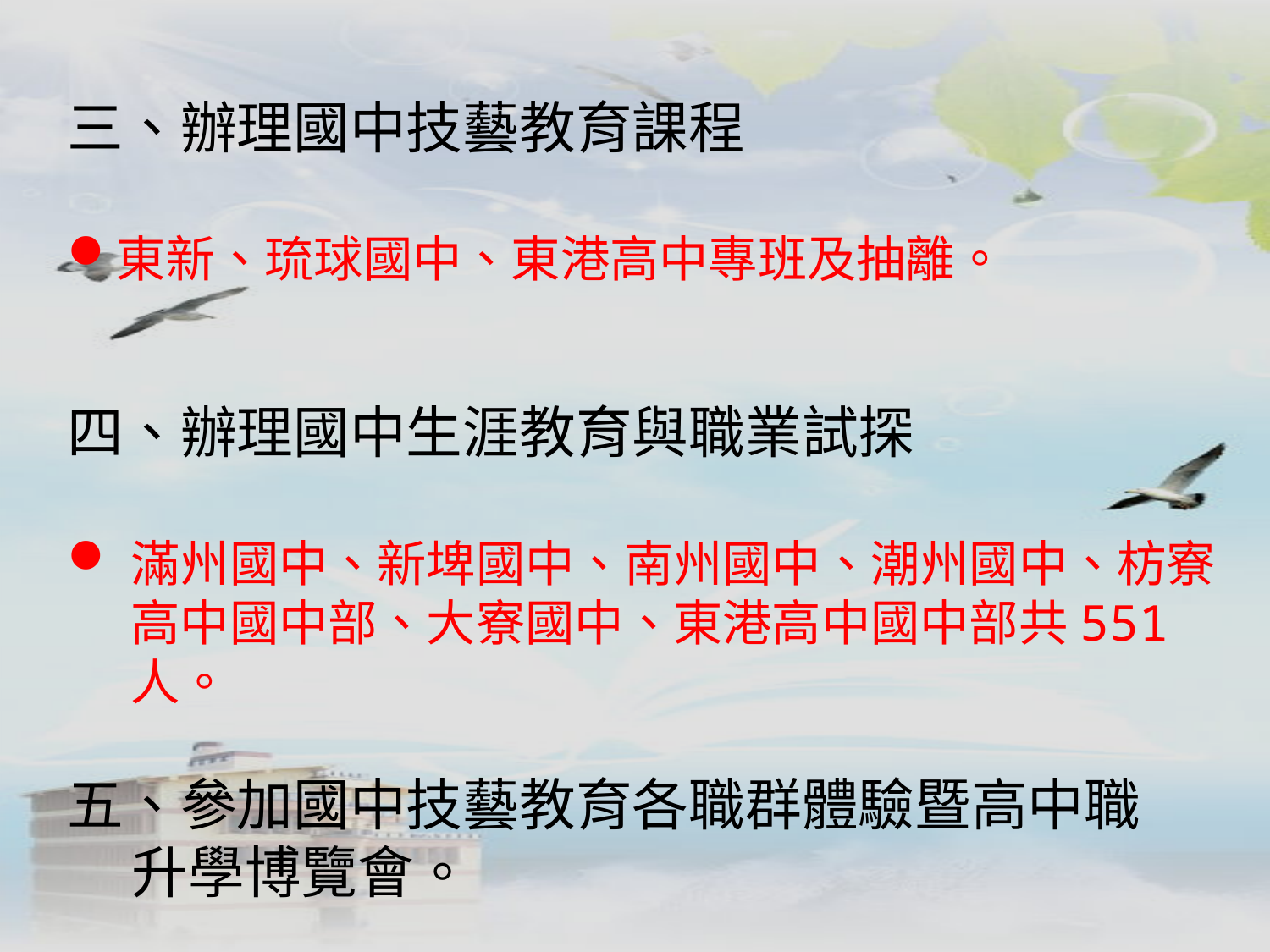

三、辦理國中技藝教育課程

東新、琉球國中、東港高中專班及抽離。

四、辦理國中生涯教育與職業試探

滿州國中、新埤國中、南州國中、潮州國中、枋寮高中國中部、大寮國中、東港高中國中部共551人。

五、參加國中技藝教育各職群體驗暨高中職
    升學博覽會。